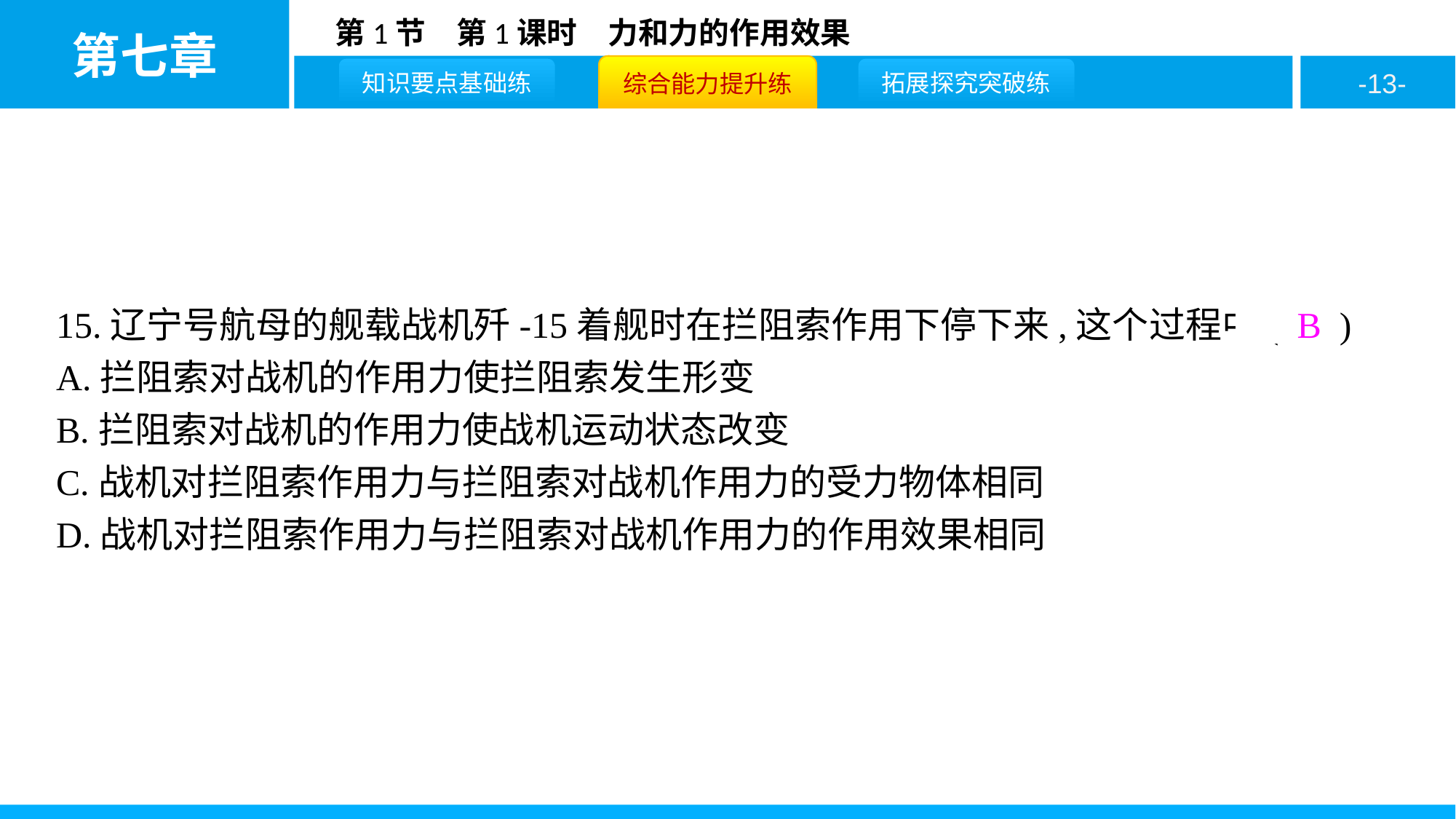

15.辽宁号航母的舰载战机歼-15着舰时在拦阻索作用下停下来,这个过程中(  B  )
A.拦阻索对战机的作用力使拦阻索发生形变
B.拦阻索对战机的作用力使战机运动状态改变
C.战机对拦阻索作用力与拦阻索对战机作用力的受力物体相同
D.战机对拦阻索作用力与拦阻索对战机作用力的作用效果相同